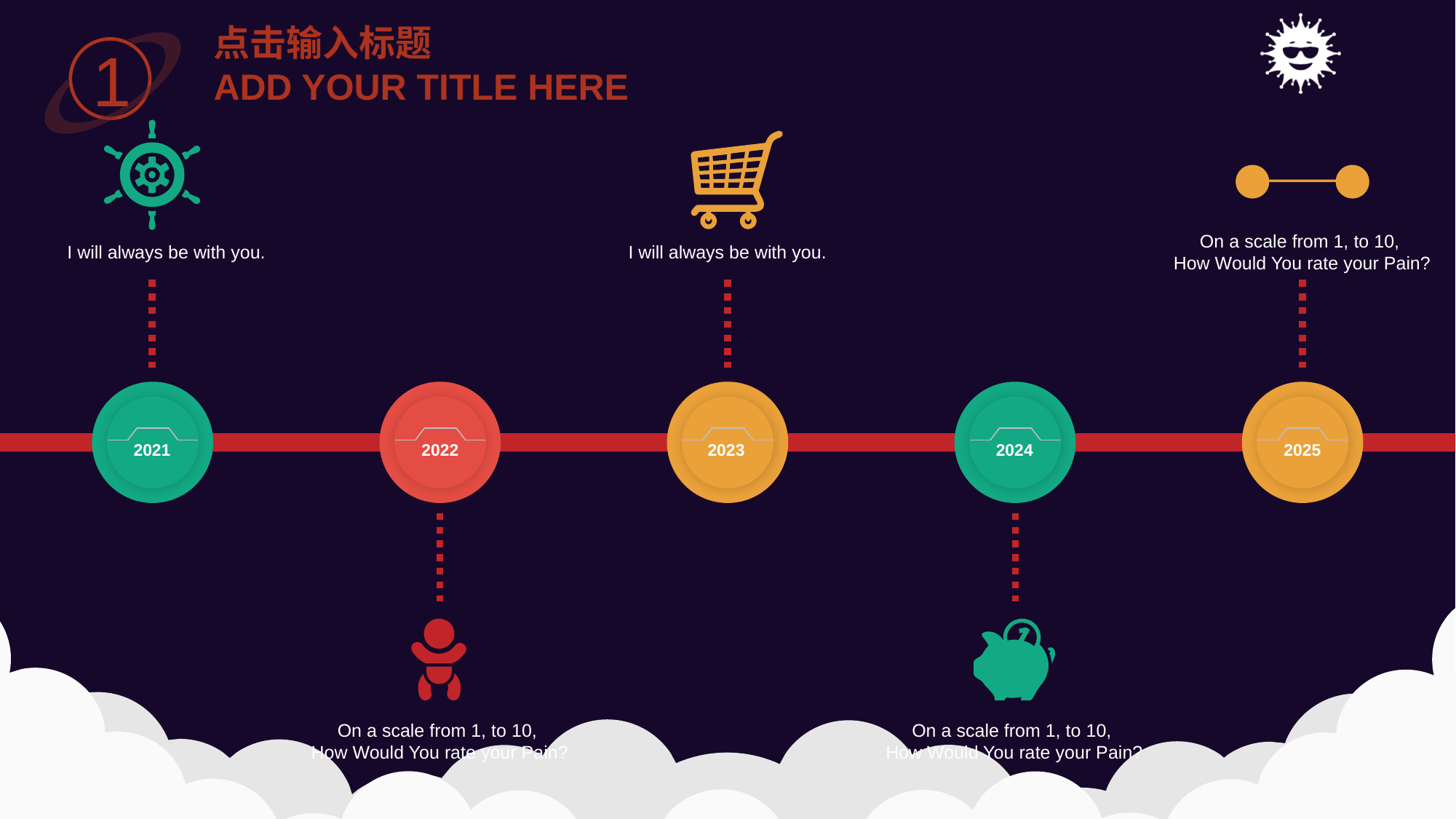

点击输入标题
ADD YOUR TITLE HERE
1

On a scale from 1, to 10,
How Would You rate your Pain?
I will always be with you.
I will always be with you.

2021
2022
2023
2024
2025

On a scale from 1, to 10,
How Would You rate your Pain?
On a scale from 1, to 10,
How Would You rate your Pain?